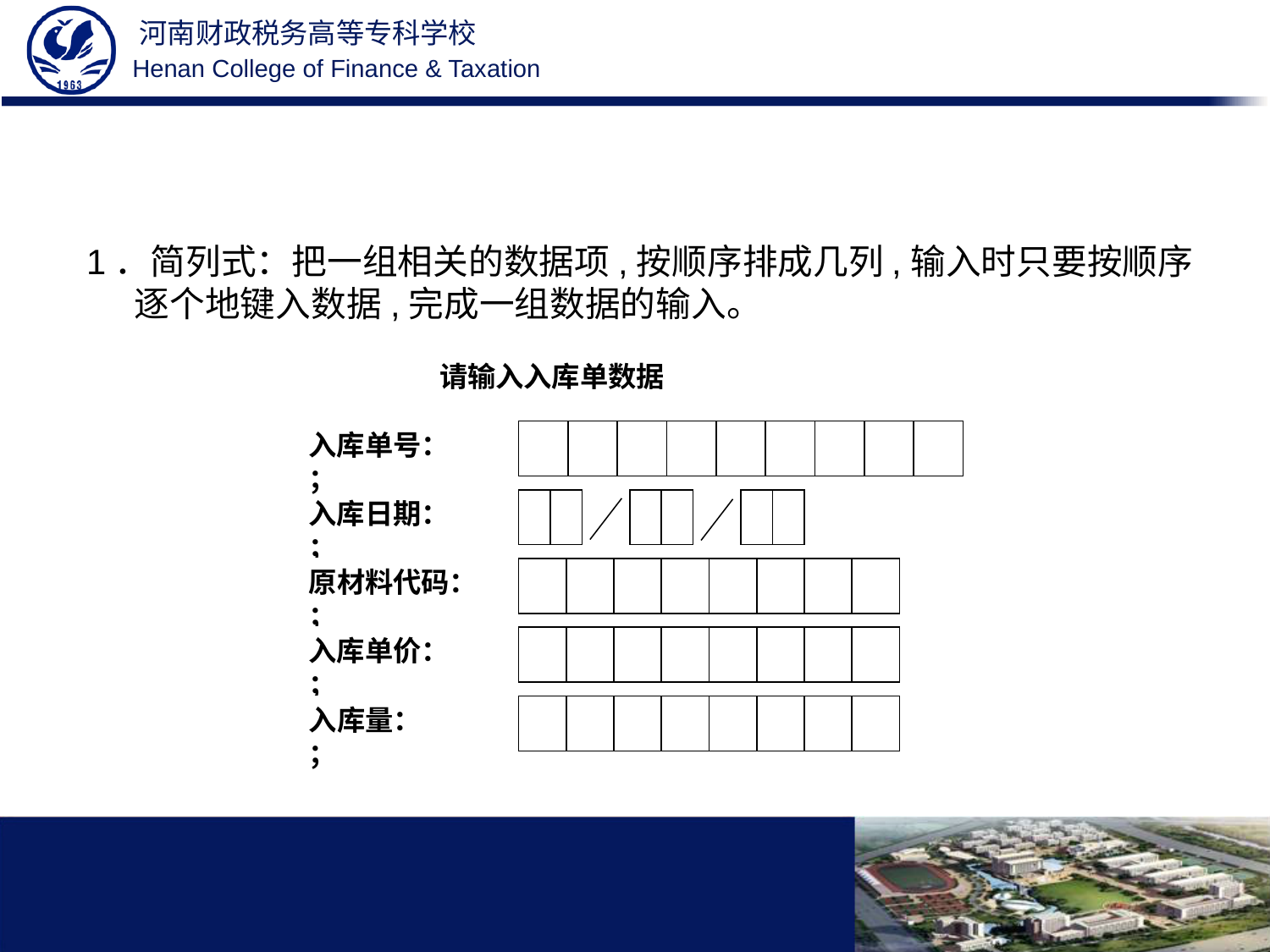

#
1．简列式：把一组相关的数据项,按顺序排成几列,输入时只要按顺序逐个地键入数据,完成一组数据的输入。
  请输入入库单数据
入库单号：
；

入库日期：
；

原材料代码：
；

入库单价：
；

入库量：
；